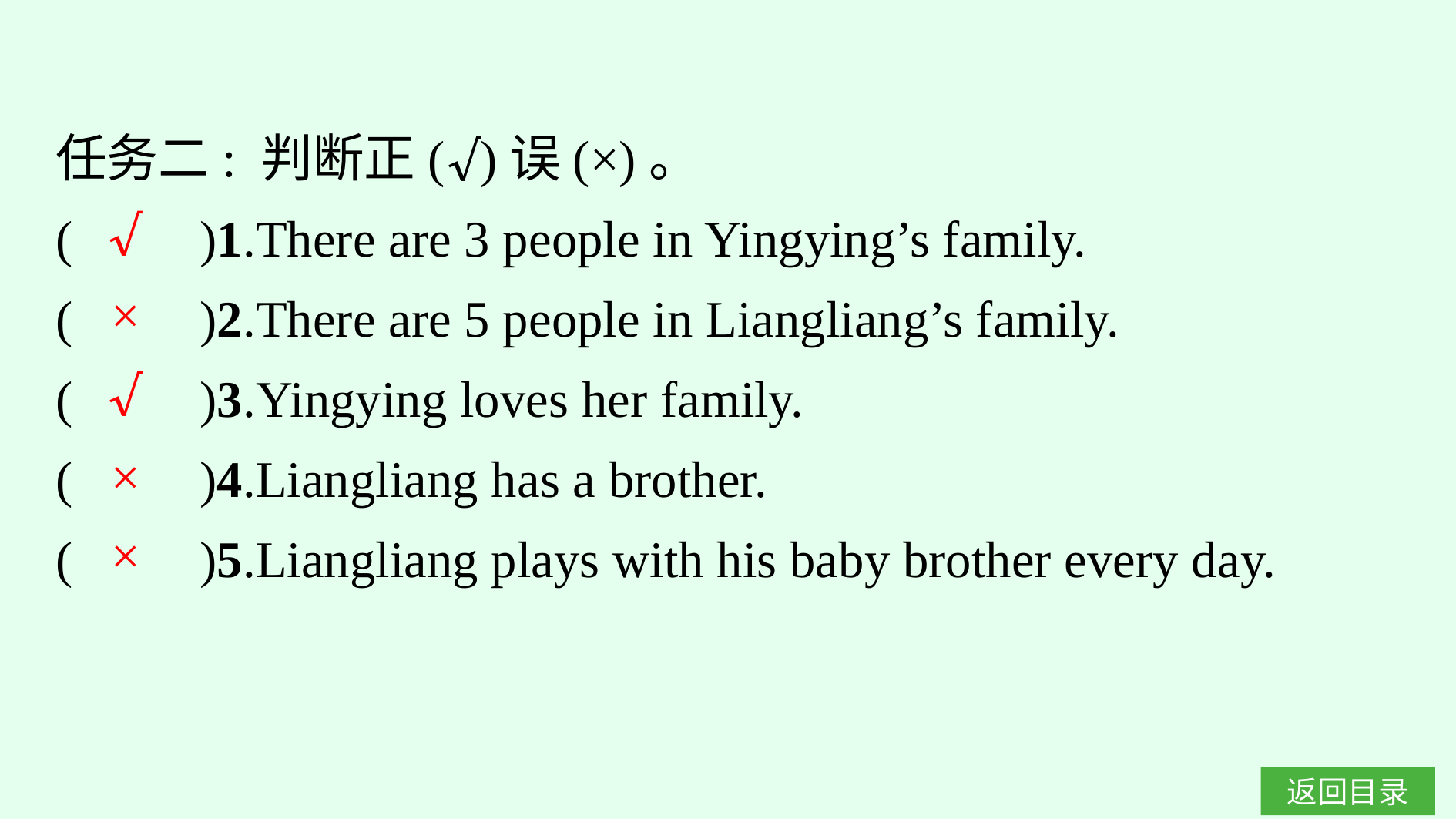

任务二: 判断正(√)误(×)。
(　　)1.There are 3 people in Yingying’s family.
(　　)2.There are 5 people in Liangliang’s family.
(　　)3.Yingying loves her family.
(　　)4.Liangliang has a brother.
(　　)5.Liangliang plays with his baby brother every day.
√
×
√
×
×